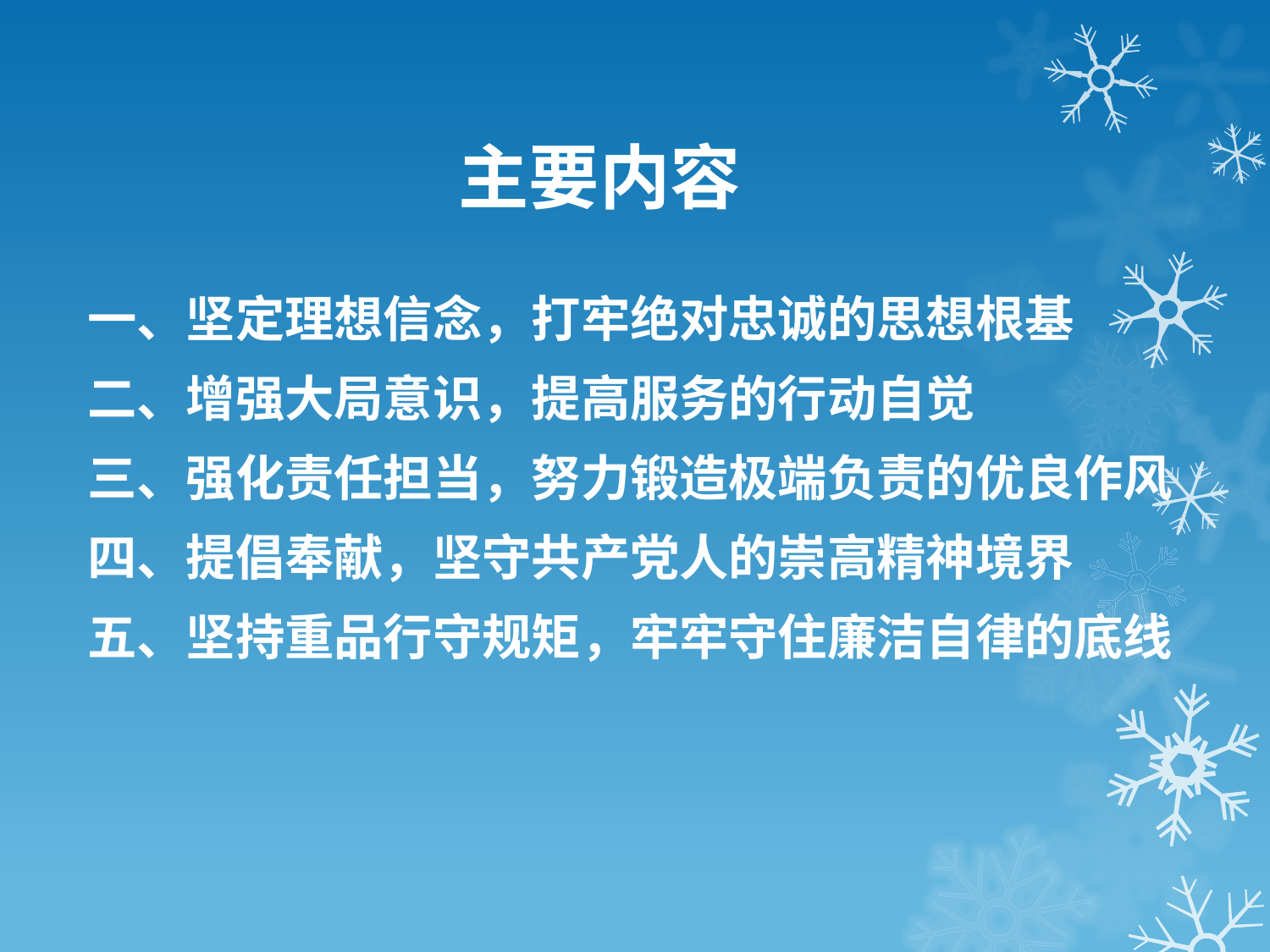

# 主要内容
一、坚定理想信念，打牢绝对忠诚的思想根基
二、增强大局意识，提高服务的行动自觉
三、强化责任担当，努力锻造极端负责的优良作风
四、提倡奉献，坚守共产党人的崇高精神境界
五、坚持重品行守规矩，牢牢守住廉洁自律的底线